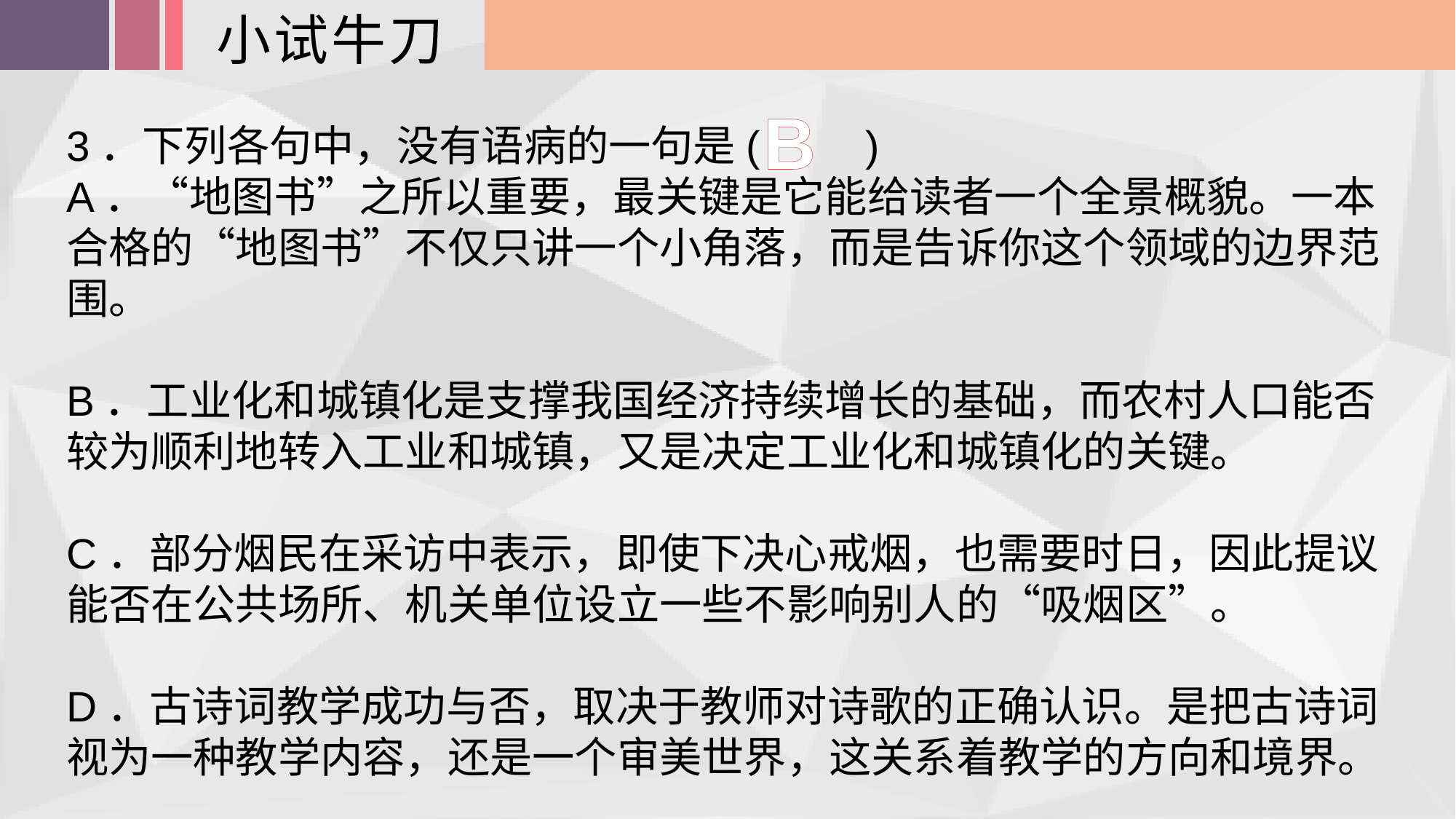

小试牛刀

B
3．下列各句中，没有语病的一句是(　　)
A．“地图书”之所以重要，最关键是它能给读者一个全景概貌。一本合格的“地图书”不仅只讲一个小角落，而是告诉你这个领域的边界范围。

B．工业化和城镇化是支撑我国经济持续增长的基础，而农村人口能否较为顺利地转入工业和城镇，又是决定工业化和城镇化的关键。

C．部分烟民在采访中表示，即使下决心戒烟，也需要时日，因此提议能否在公共场所、机关单位设立一些不影响别人的“吸烟区”。

D．古诗词教学成功与否，取决于教师对诗歌的正确认识。是把古诗词视为一种教学内容，还是一个审美世界，这关系着教学的方向和境界。